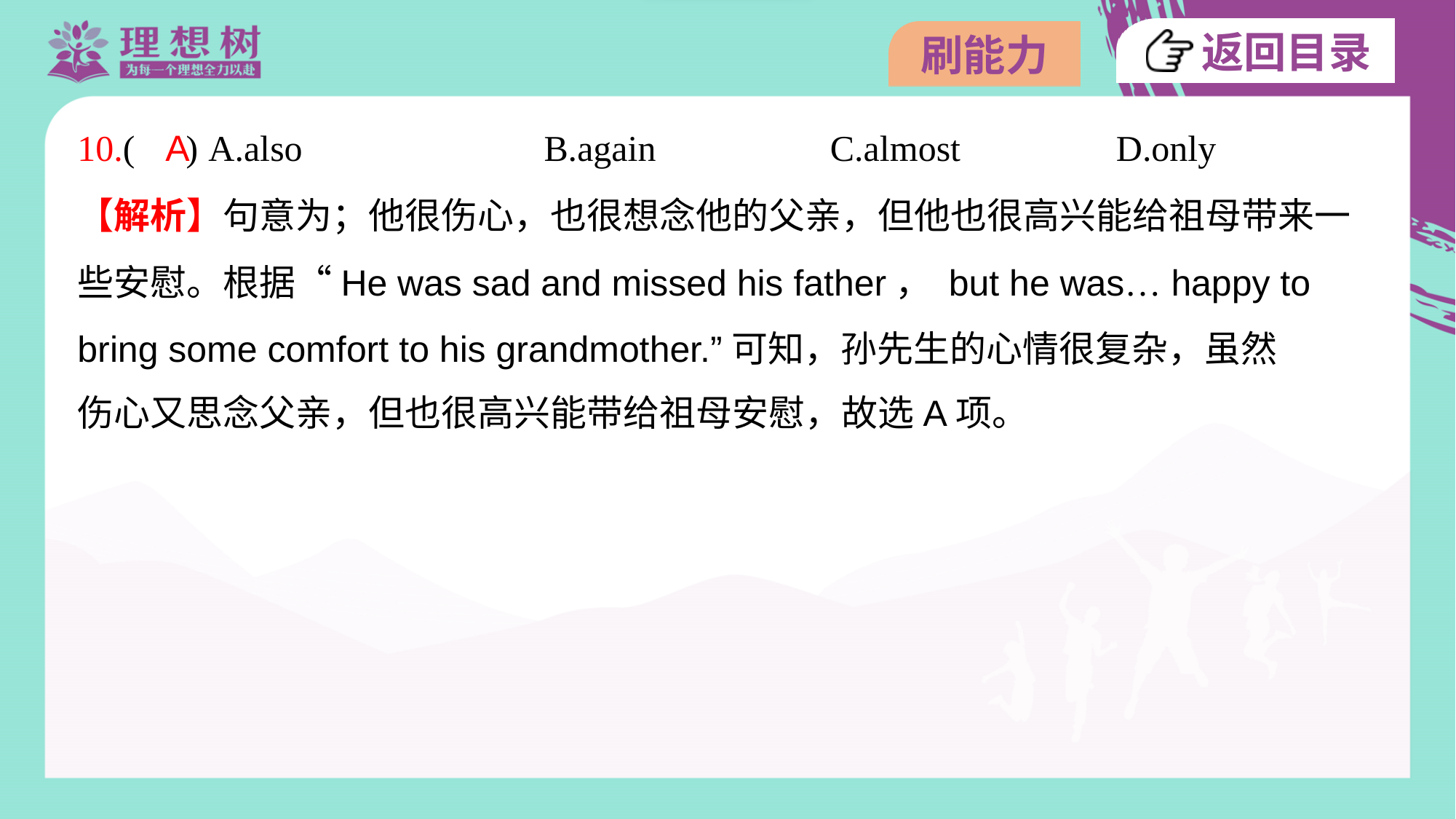

A
10.(     ) A.also	B.again	C.almost	D.only
【解析】句意为；他很伤心，也很想念他的父亲，但他也很高兴能给祖母带来一
些安慰。根据“He was sad and missed his father， but he was… happy to
bring some comfort to his grandmother.”可知，孙先生的心情很复杂，虽然
伤心又思念父亲，但也很高兴能带给祖母安慰，故选A项。